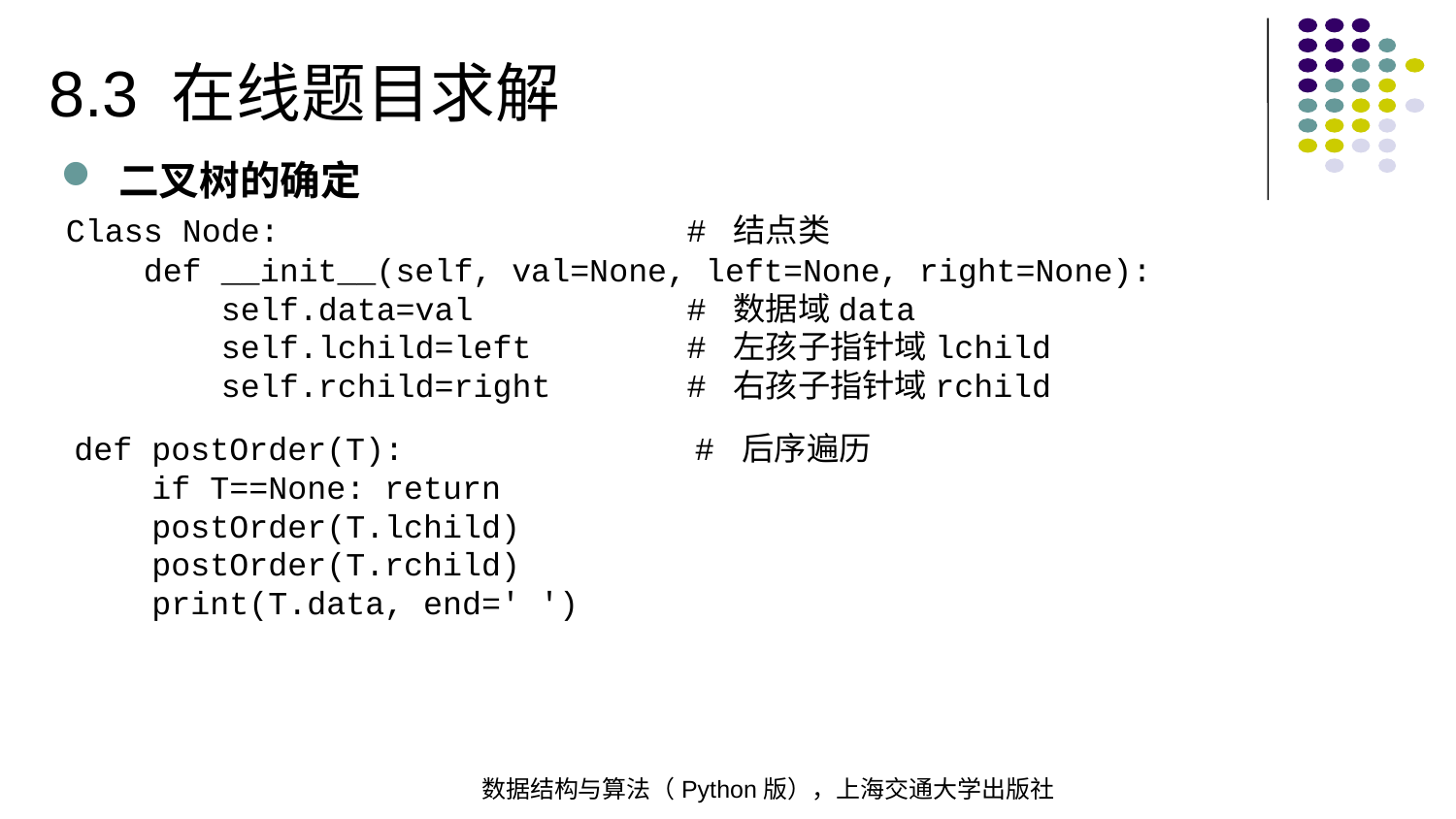

8.3 在线题目求解
二叉树的确定
Class Node:                     # 结点类
    def __init__(self, val=None, left=None, right=None):
        self.data=val           # 数据域data
        self.lchild=left        # 左孩子指针域lchild
        self.rchild=right       # 右孩子指针域rchild
def postOrder(T):               # 后序遍历
    if T==None: return
    postOrder(T.lchild)
    postOrder(T.rchild)
    print(T.data, end=' ')